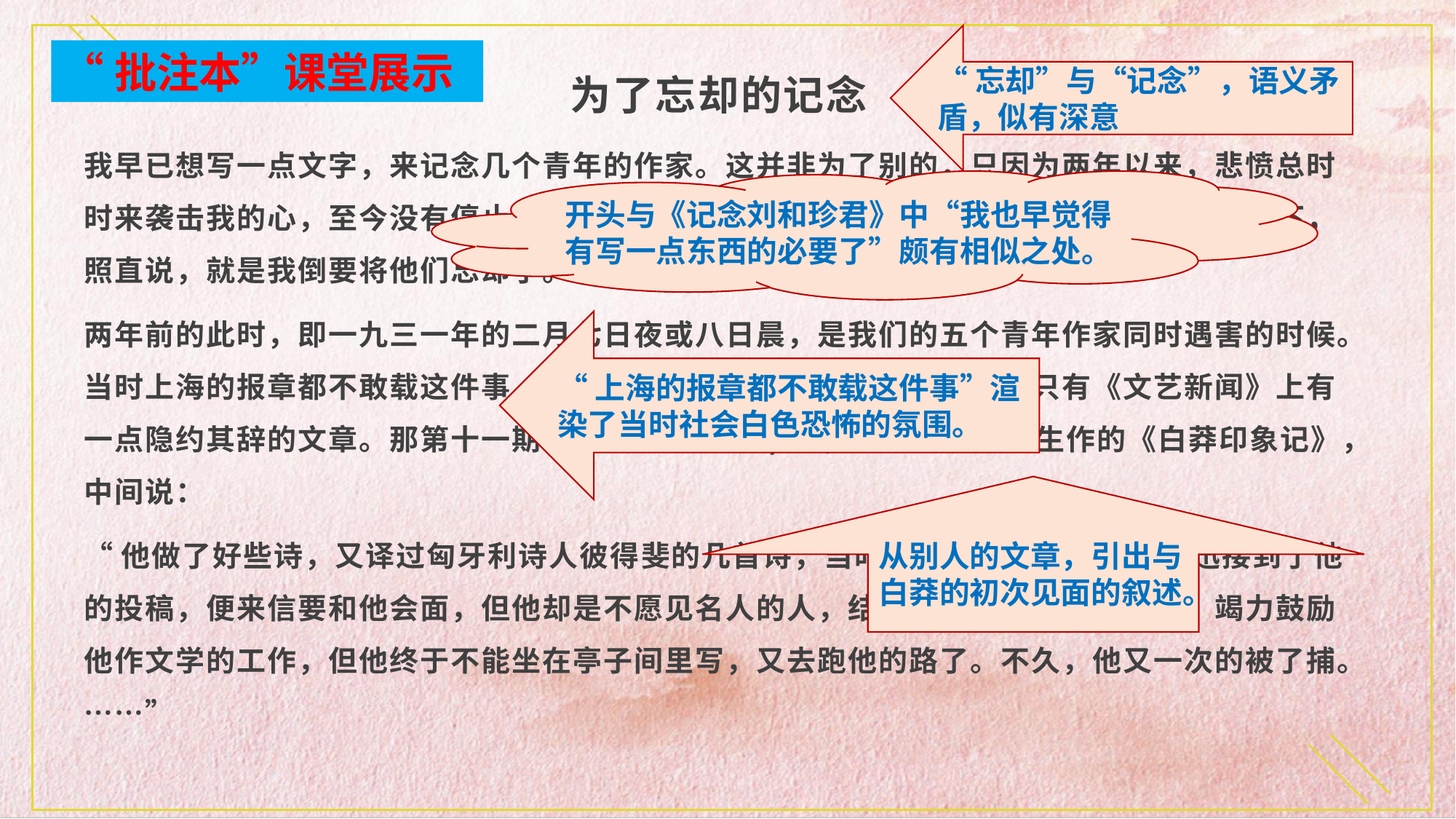

“忘却”与“记念”，语义矛盾，似有深意
“批注本”课堂展示
为了忘却的记念
我早已想写一点文字，来记念几个青年的作家。这并非为了别的，只因为两年以来，悲愤总时时来袭击我的心，至今没有停止，我很想借此算是竦身一摇，将悲哀摆脱，给自己轻松一下，照直说，就是我倒要将他们忘却了。
两年前的此时，即一九三一年的二月七日夜或八日晨，是我们的五个青年作家同时遇害的时候。当时上海的报章都不敢载这件事，或者也许是不愿，或不屑载这件事，只有《文艺新闻》上有一点隐约其辞的文章。那第十一期(五月二十五日)里，有一篇林莽先生作的《白莽印象记》，中间说：
“他做了好些诗，又译过匈牙利诗人彼得斐的几首诗，当时的《奔流》的编辑者鲁迅接到了他的投稿，便来信要和他会面，但他却是不愿见名人的人，结果是鲁迅自己跑来找他，竭力鼓励他作文学的工作，但他终于不能坐在亭子间里写，又去跑他的路了。不久，他又一次的被了捕。……”
开头与《记念刘和珍君》中“我也早觉得有写一点东西的必要了”颇有相似之处。
“上海的报章都不敢载这件事”渲染了当时社会白色恐怖的氛围。
从别人的文章，引出与白莽的初次见面的叙述。